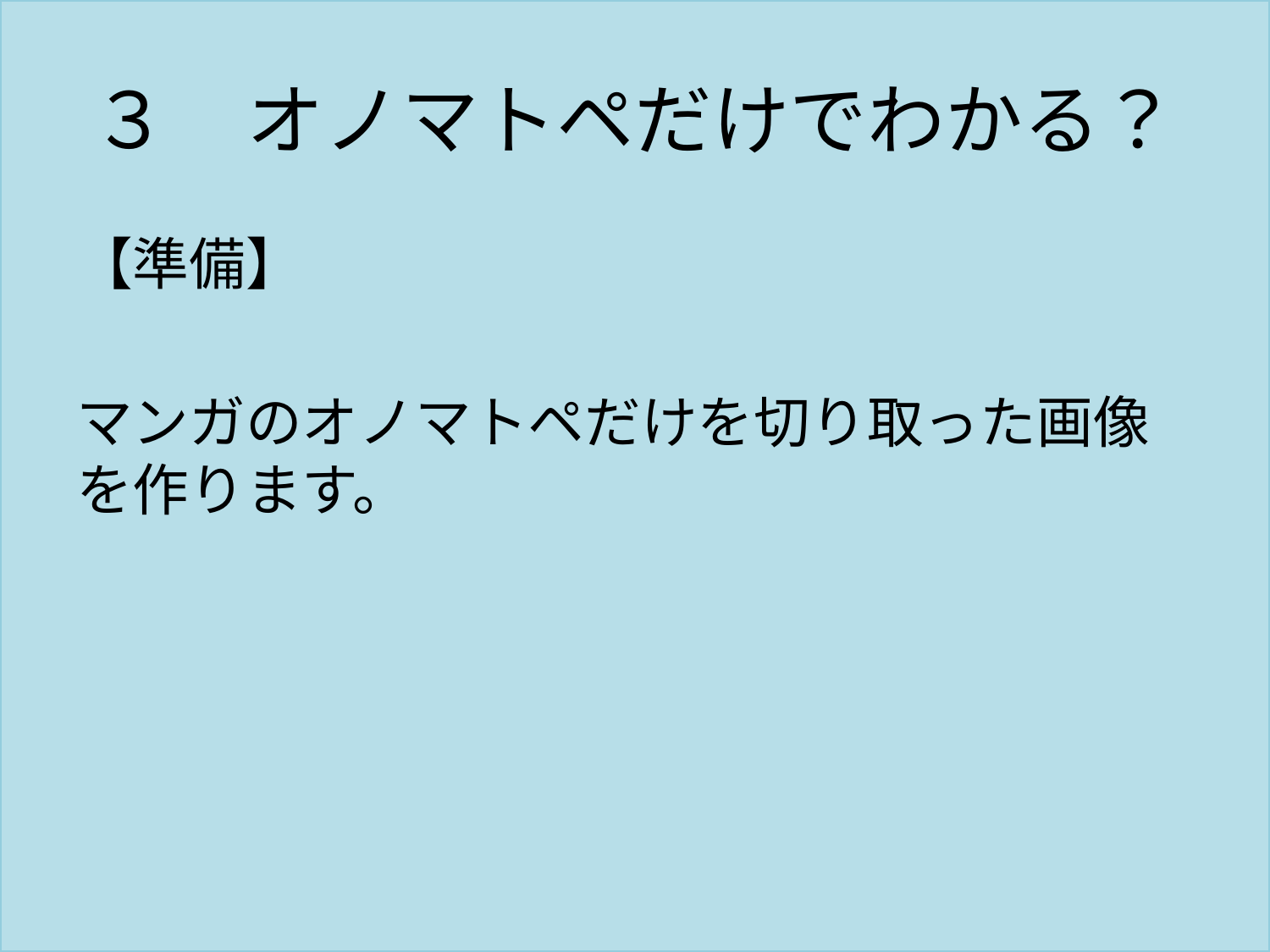

# ３　オノマトペだけでわかる？
【準備】

マンガのオノマトペだけを切り取った画像を作ります。